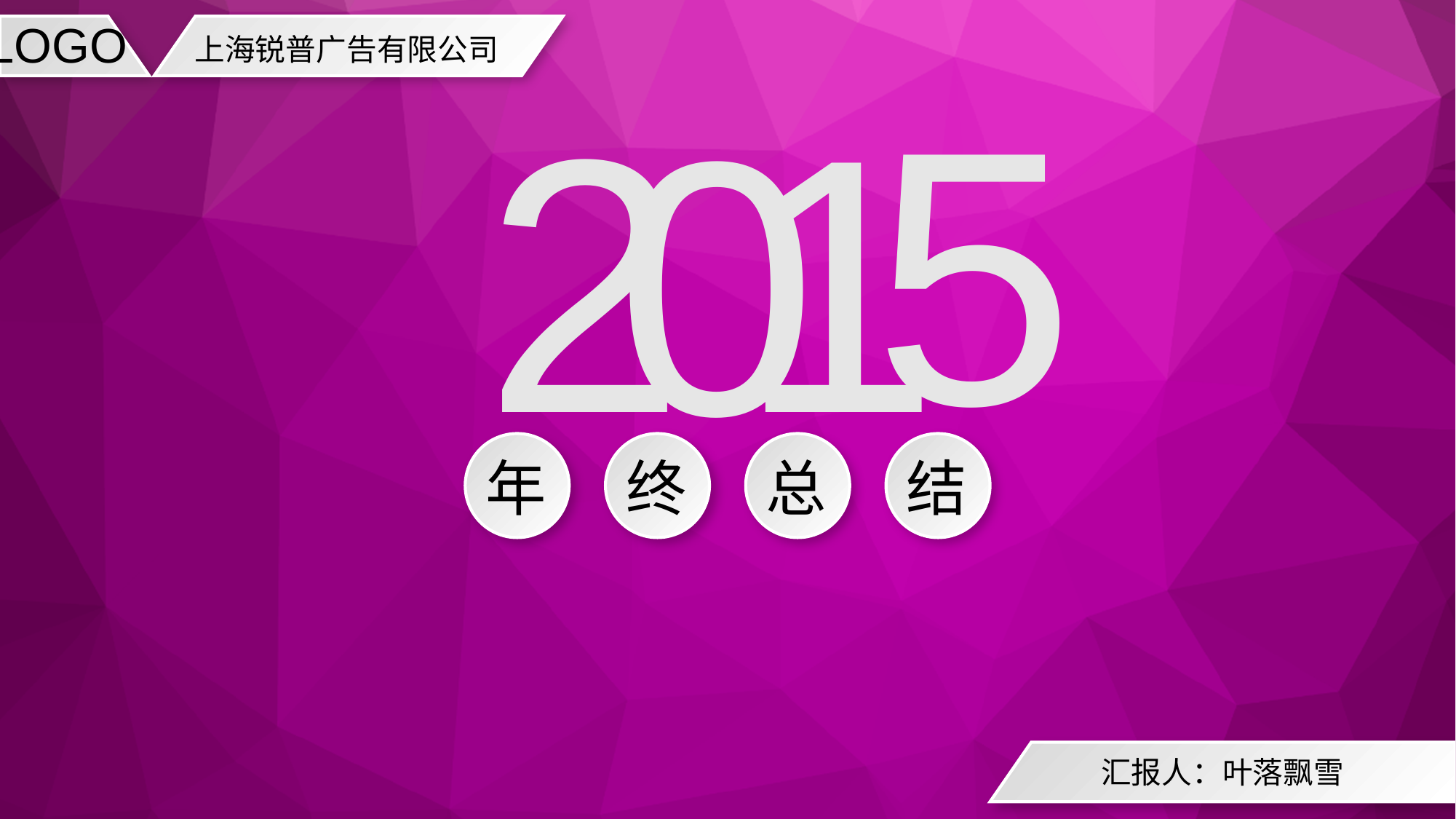

LOGO

上海锐普广告有限公司
5
2
1
0

年

终

总

结

汇报人：叶落飘雪